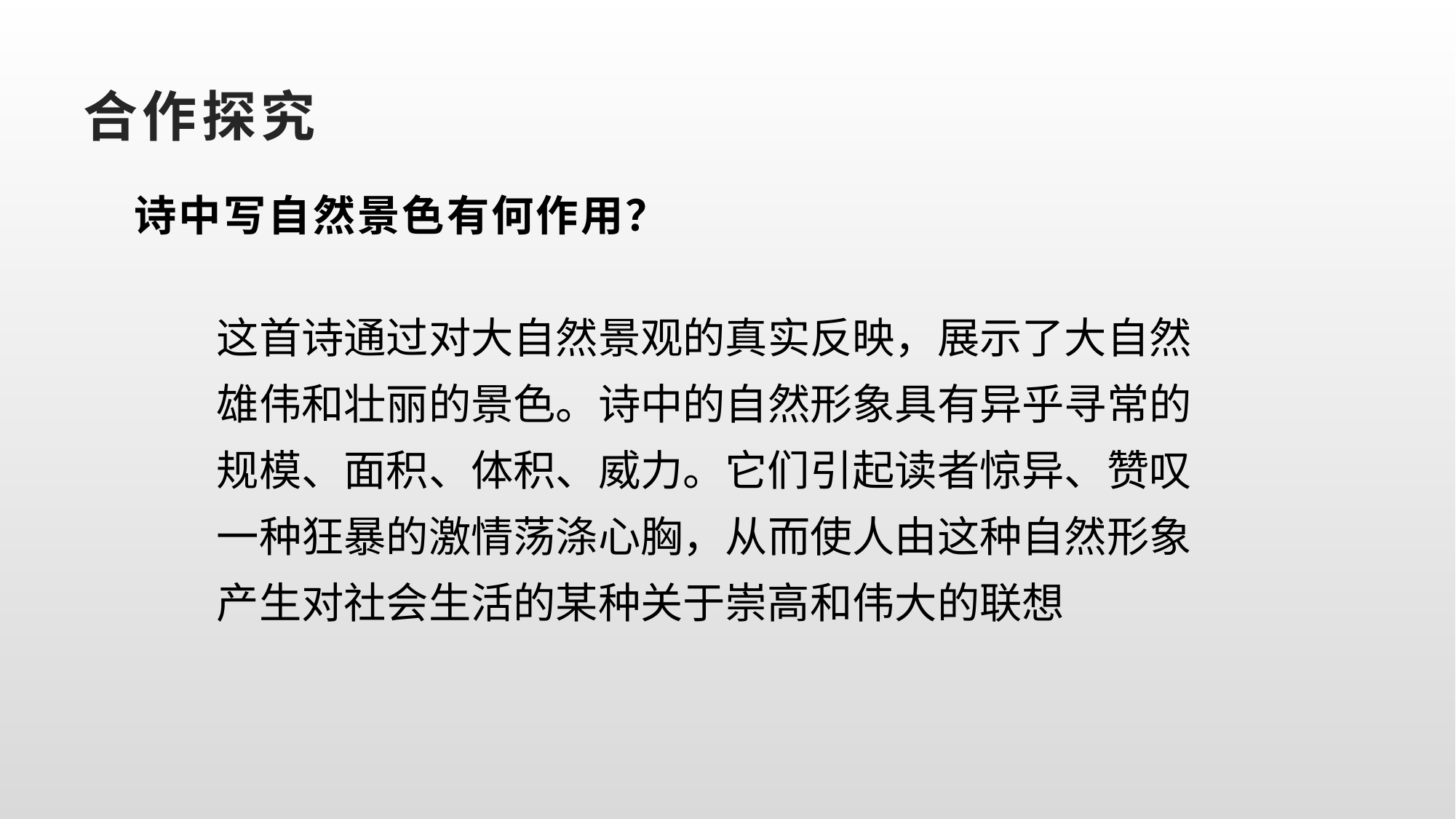

# 合作探究
诗中写自然景色有何作用？
这首诗通过对大自然景观的真实反映，展示了大自然
雄伟和壮丽的景色。诗中的自然形象具有异乎寻常的
规模、面积、体积、威力。它们引起读者惊异、赞叹
一种狂暴的激情荡涤心胸，从而使人由这种自然形象
产生对社会生活的某种关于崇高和伟大的联想